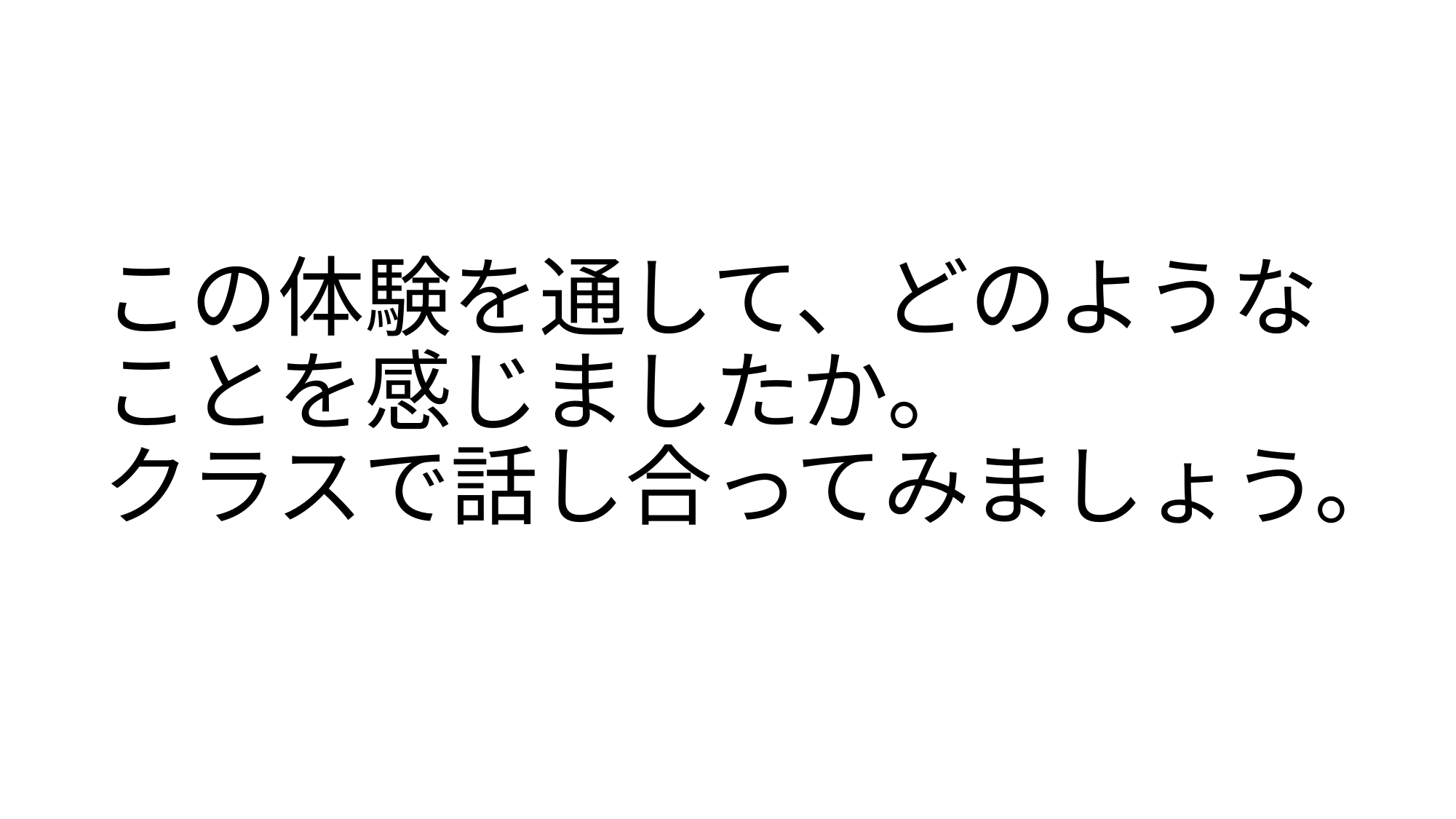

この体験を通して、どのようなことを感じましたか。
クラスで話し合ってみましょう。